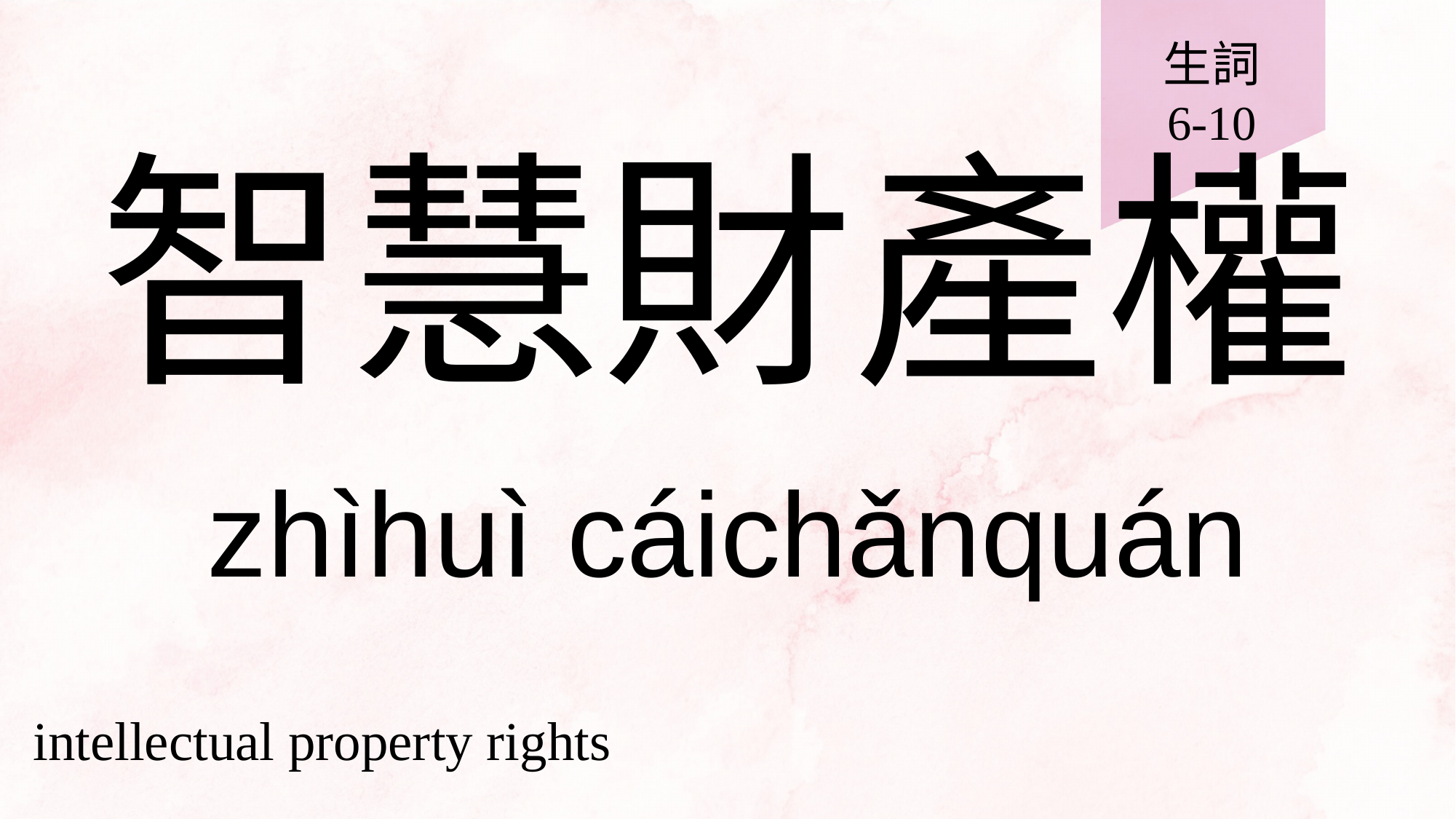

生詞
6-10
# 智慧財產權
zhìhuì cáichǎnquán
intellectual property rights